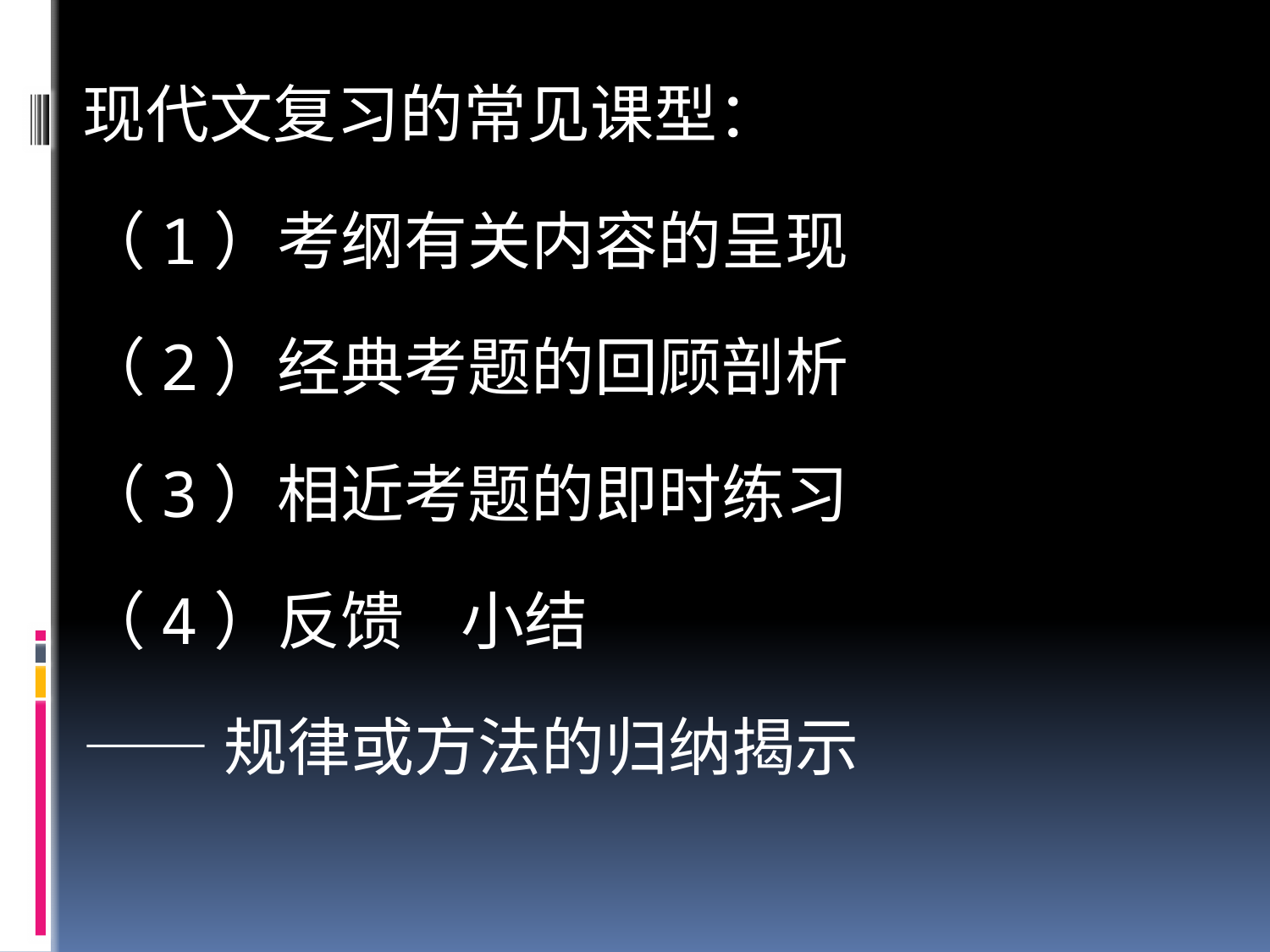

现代文复习的常见课型：
（1）考纲有关内容的呈现
（2）经典考题的回顾剖析
（3）相近考题的即时练习
（4）反馈    小结
——规律或方法的归纳揭示